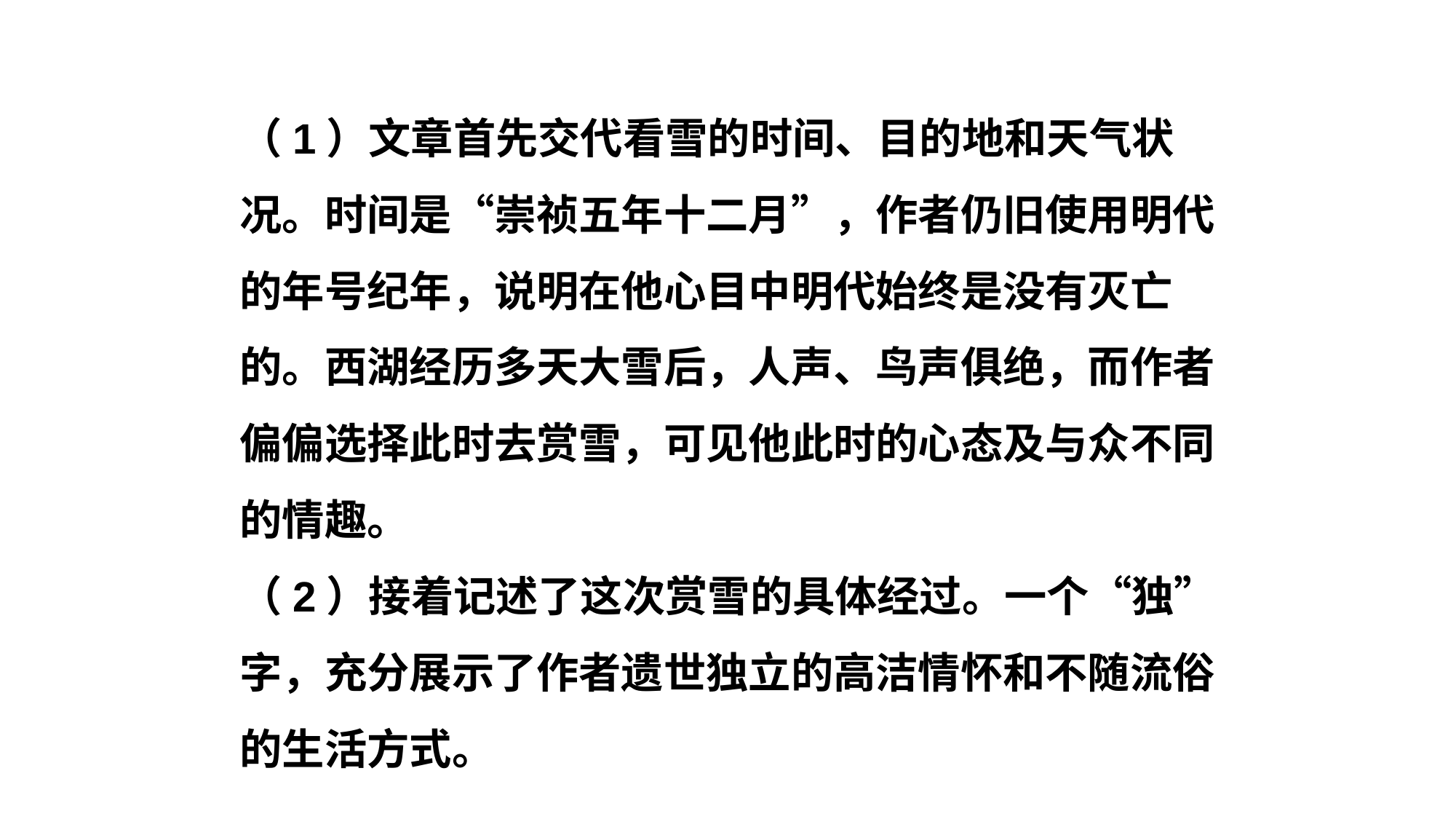

（1）文章首先交代看雪的时间、目的地和天气状况。时间是“崇祯五年十二月”，作者仍旧使用明代的年号纪年，说明在他心目中明代始终是没有灭亡的。西湖经历多天大雪后，人声、鸟声俱绝，而作者偏偏选择此时去赏雪，可见他此时的心态及与众不同的情趣。
（2）接着记述了这次赏雪的具体经过。一个“独”字，充分展示了作者遗世独立的高洁情怀和不随流俗的生活方式。